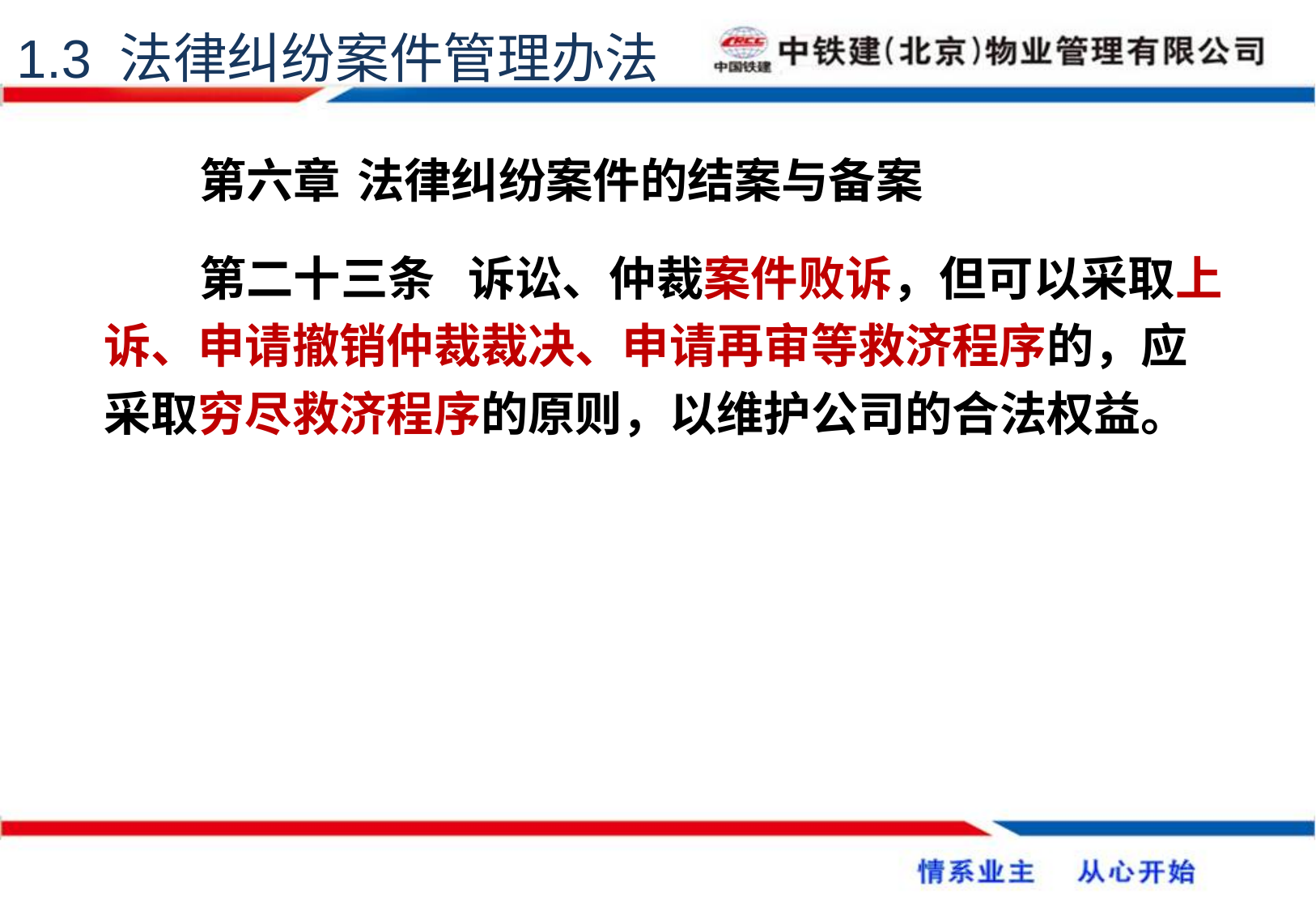

1.3 法律纠纷案件管理办法
第六章	 法律纠纷案件的结案与备案
第二十三条	诉讼、仲裁案件败诉，但可以采取上诉、申请撤销仲裁裁决、申请再审等救济程序的，应采取穷尽救济程序的原则，以维护公司的合法权益。

51